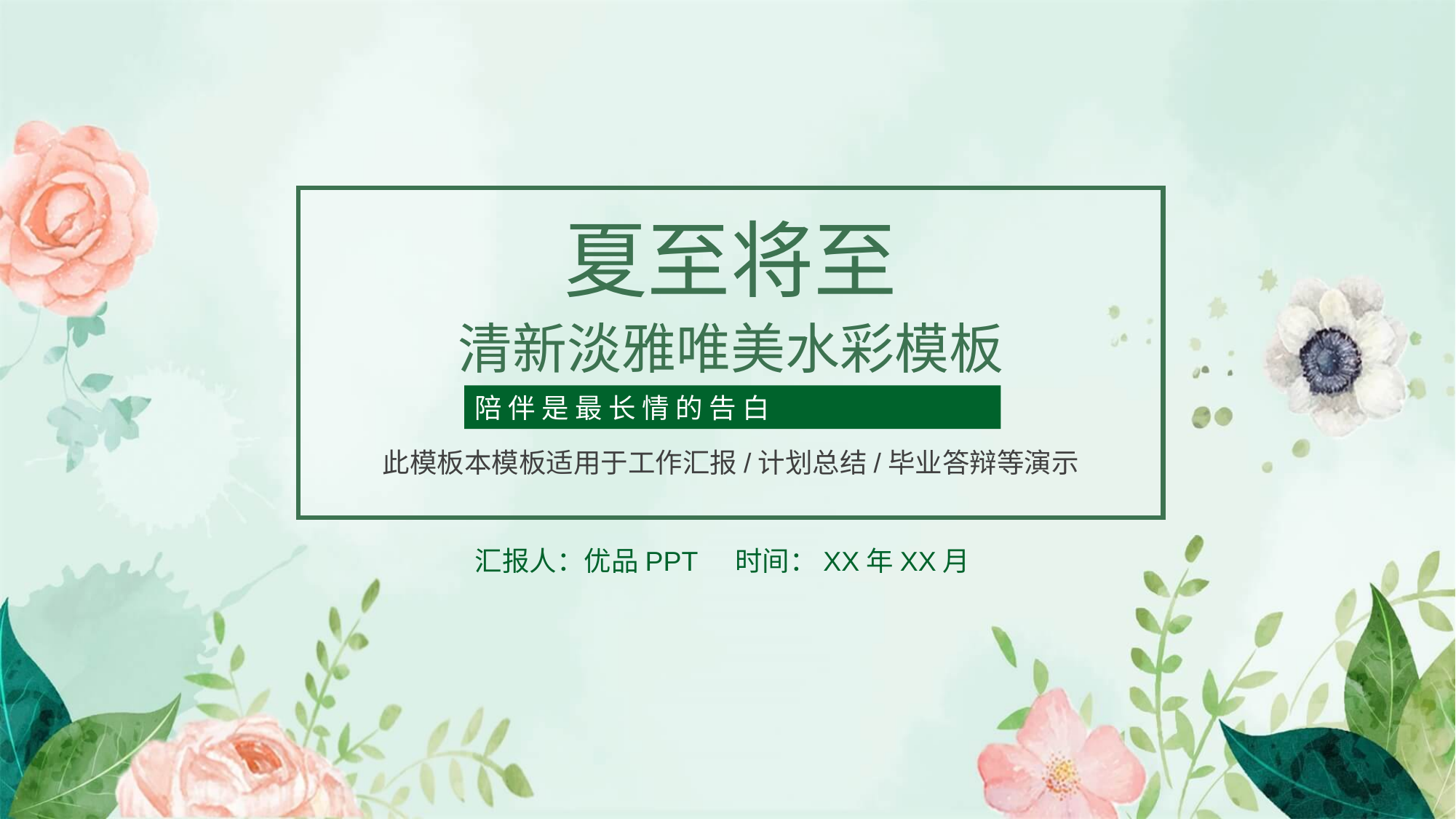

夏至将至
清新淡雅唯美水彩模板
陪 伴 是 最 长 情 的 告 白
此模板本模板适用于工作汇报/计划总结/毕业答辩等演示

汇报人：优品PPT    时间：XX年XX月